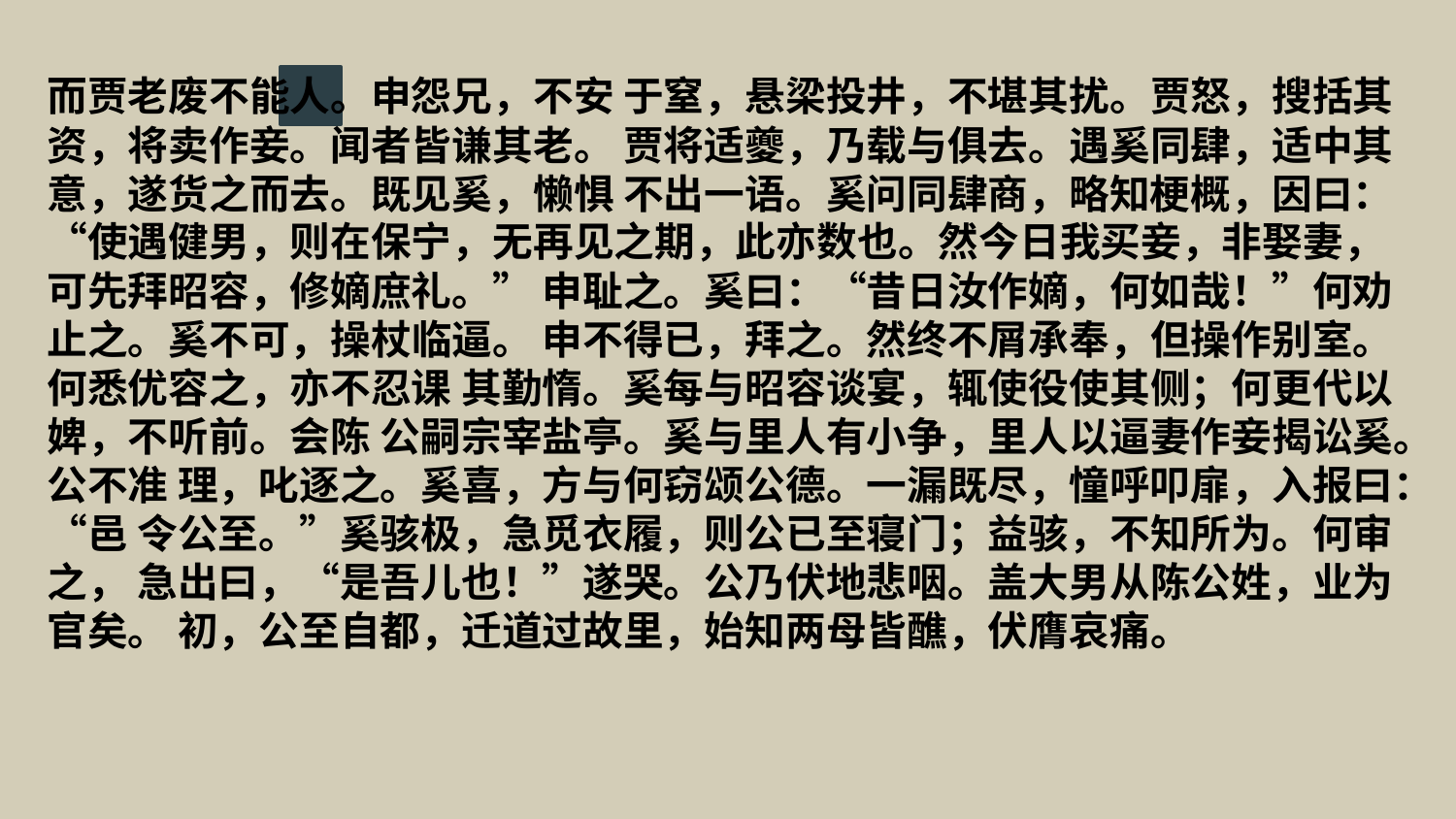

而贾老废不能人。申怨兄，不安 于窒，悬梁投井，不堪其扰。贾怒，搜括其资，将卖作妾。闻者皆谦其老。 贾将适夔，乃载与俱去。遇奚同肆，适中其意，遂货之而去。既见奚，懒惧 不出一语。奚问同肆商，略知梗概，因曰：“使遇健男，则在保宁，无再见之期，此亦数也。然今日我买妾，非娶妻，可先拜昭容，修嫡庶礼。” 申耻之。奚曰：“昔日汝作嫡，何如哉！”何劝止之。奚不可，操杖临逼。 申不得已，拜之。然终不屑承奉，但操作别室。何悉优容之，亦不忍课 其勤惰。奚每与昭容谈宴，辄使役使其侧；何更代以婢，不听前。会陈 公嗣宗宰盐亭。奚与里人有小争，里人以逼妻作妾揭讼奚。公不准 理，叱逐之。奚喜，方与何窃颂公德。一漏既尽，憧呼叩扉，入报曰：“邑 令公至。”奚骇极，急觅衣履，则公已至寝门；益骇，不知所为。何审之， 急出曰，“是吾儿也！”遂哭。公乃伏地悲咽。盖大男从陈公姓，业为官矣。 初，公至自都，迁道过故里，始知两母皆醮，伏膺哀痛。